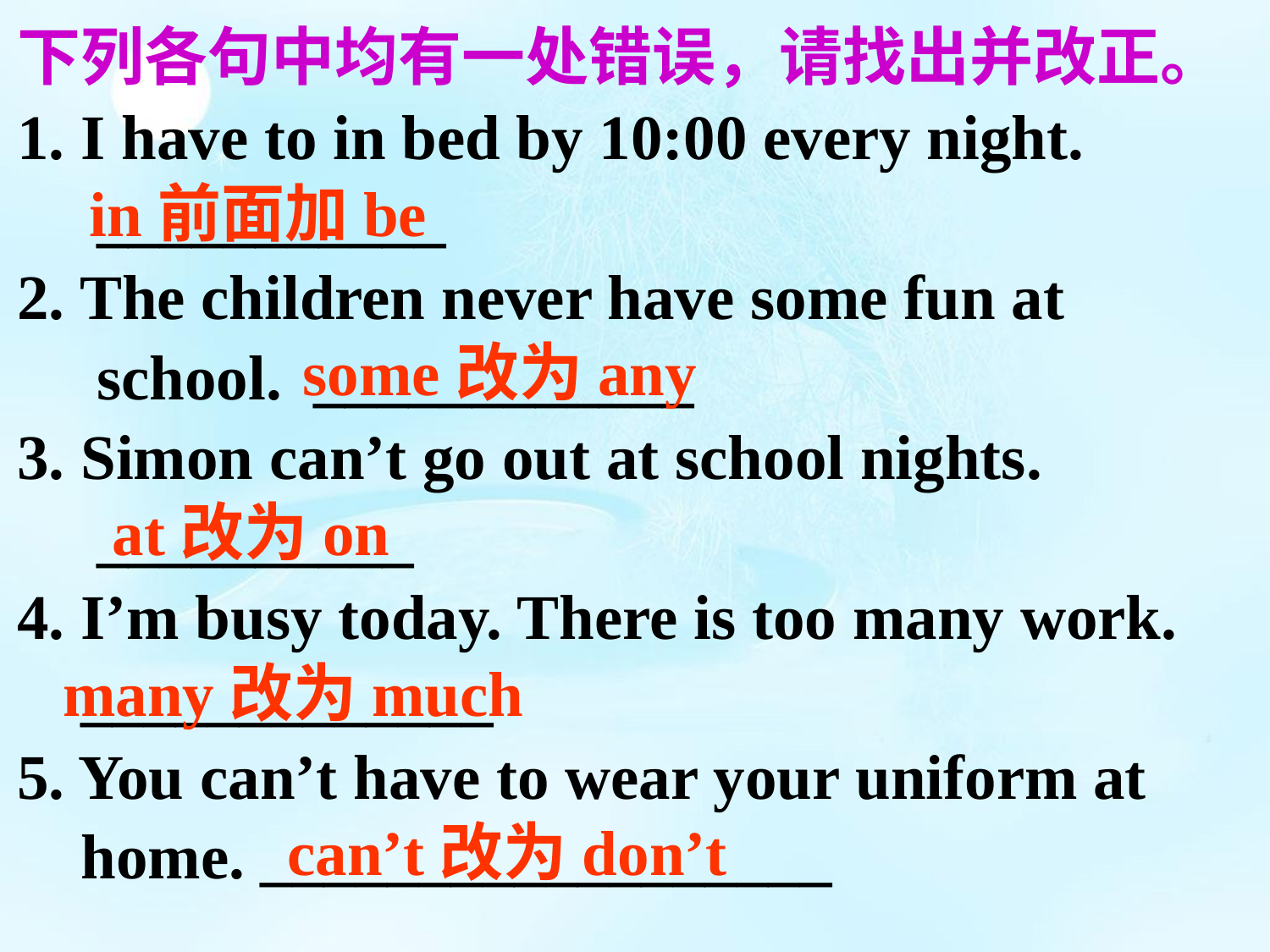

下列各句中均有一处错误，请找出并改正。
1. I have to in bed by 10:00 every night.
     ___________
2. The children never have some fun at
     school.  ____________
3. Simon can’t go out at school nights.
     __________
4. I’m busy today. There is too many work.
    _____________
5. You can’t have to wear your uniform at
    home. __________________
in前面加be
some改为any
at改为on
many改为much
can’t改为don’t